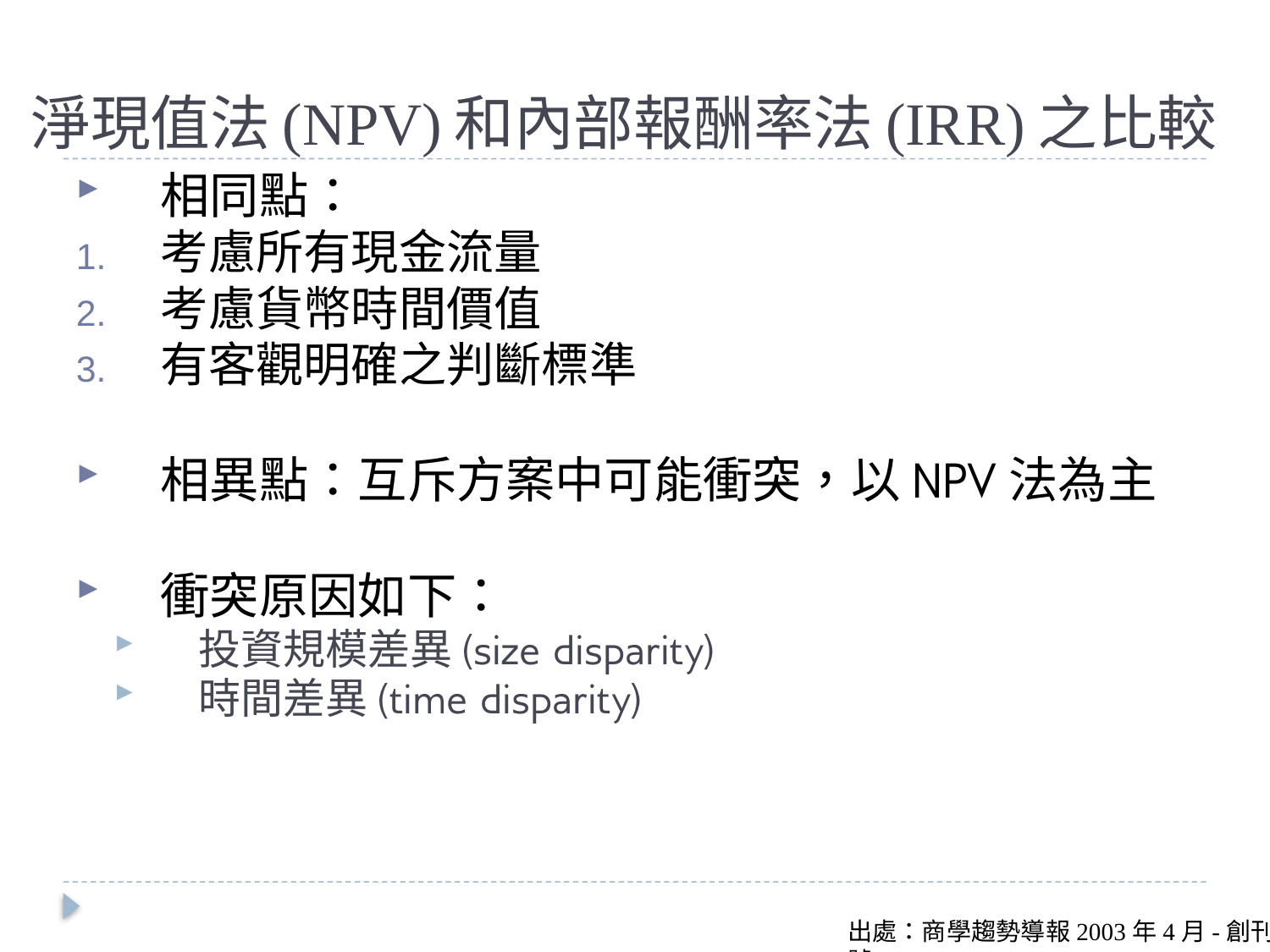

# 淨現值法(NPV)和內部報酬率法(IRR)之比較
相同點：
考慮所有現金流量
考慮貨幣時間價值
有客觀明確之判斷標準

相異點：互斥方案中可能衝突，以NPV法為主

衝突原因如下：
投資規模差異(size disparity)
時間差異(time disparity)
出處：商學趨勢導報2003年4月-創刊號